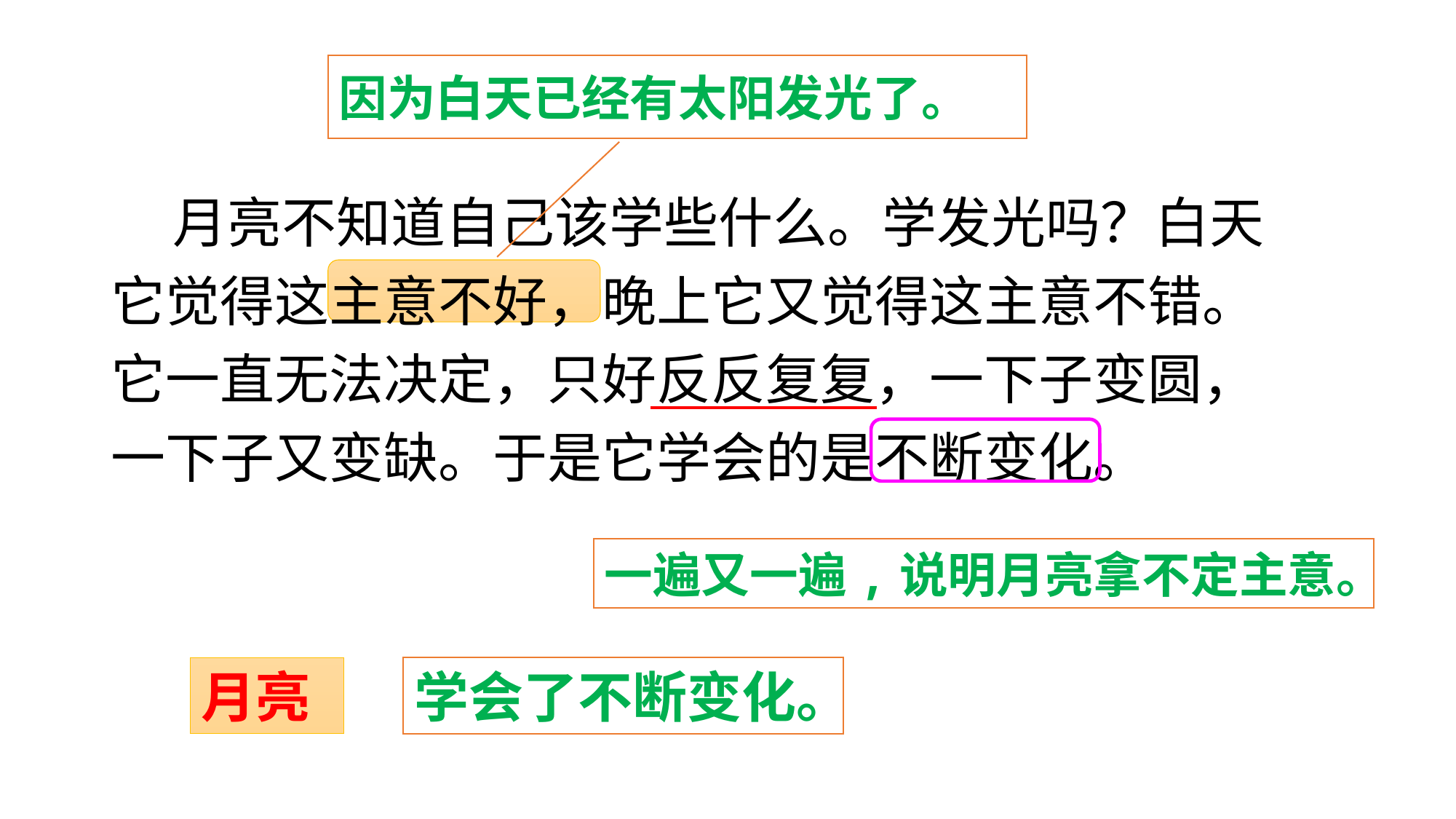

因为白天已经有太阳发光了。
    月亮不知道自己该学些什么。学发光吗？白天它觉得这主意不好，晚上它又觉得这主意不错。它一直无法决定，只好反反复复，一下子变圆，一下子又变缺。于是它学会的是不断变化。

一遍又一遍,说明月亮拿不定主意。
月亮
学会了不断变化。